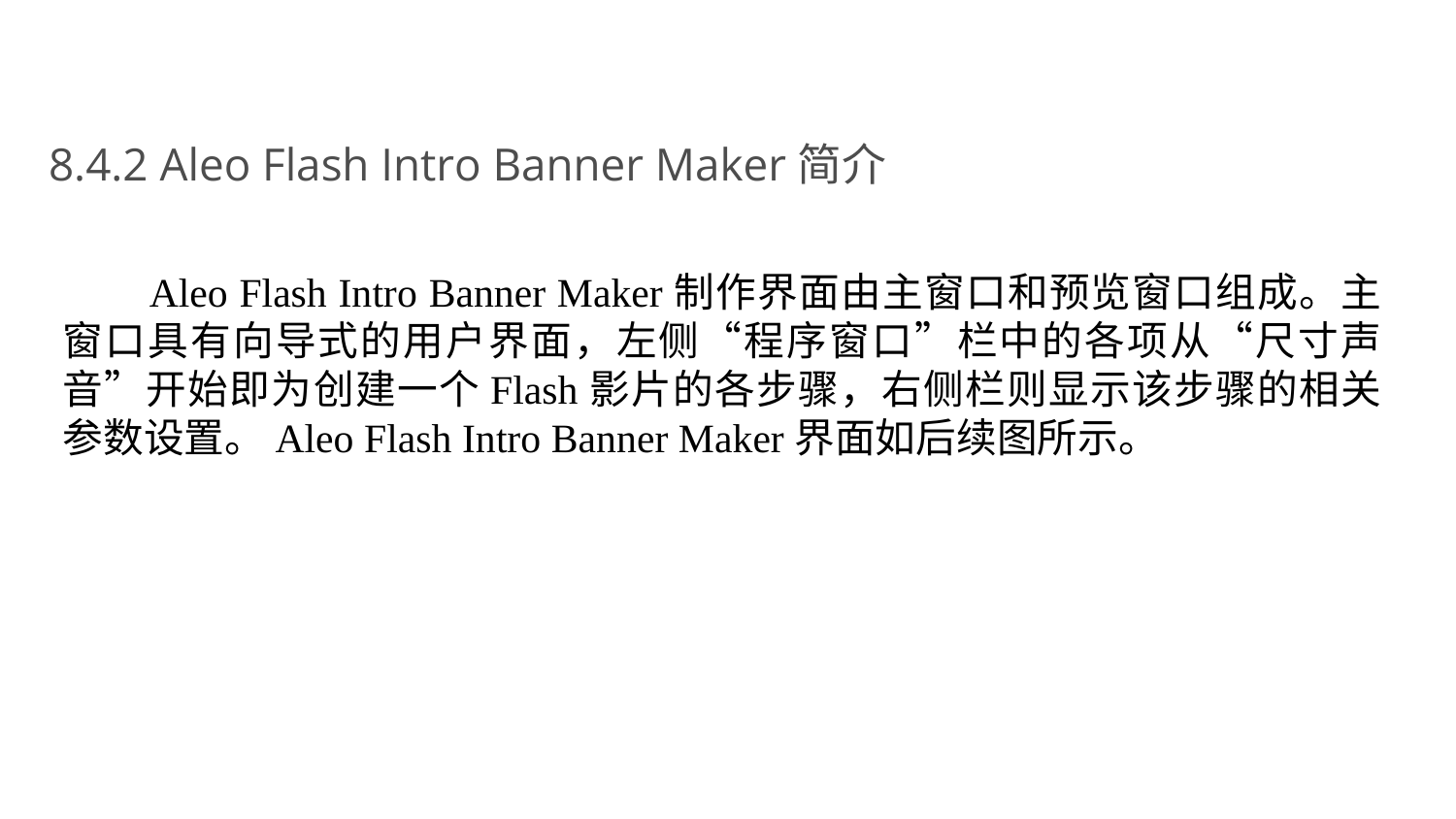

8.4.2 Aleo Flash Intro Banner Maker简介
Aleo Flash Intro Banner Maker制作界面由主窗口和预览窗口组成。主窗口具有向导式的用户界面，左侧“程序窗口”栏中的各项从“尺寸声音”开始即为创建一个Flash影片的各步骤，右侧栏则显示该步骤的相关参数设置。Aleo Flash Intro Banner Maker界面如后续图所示。